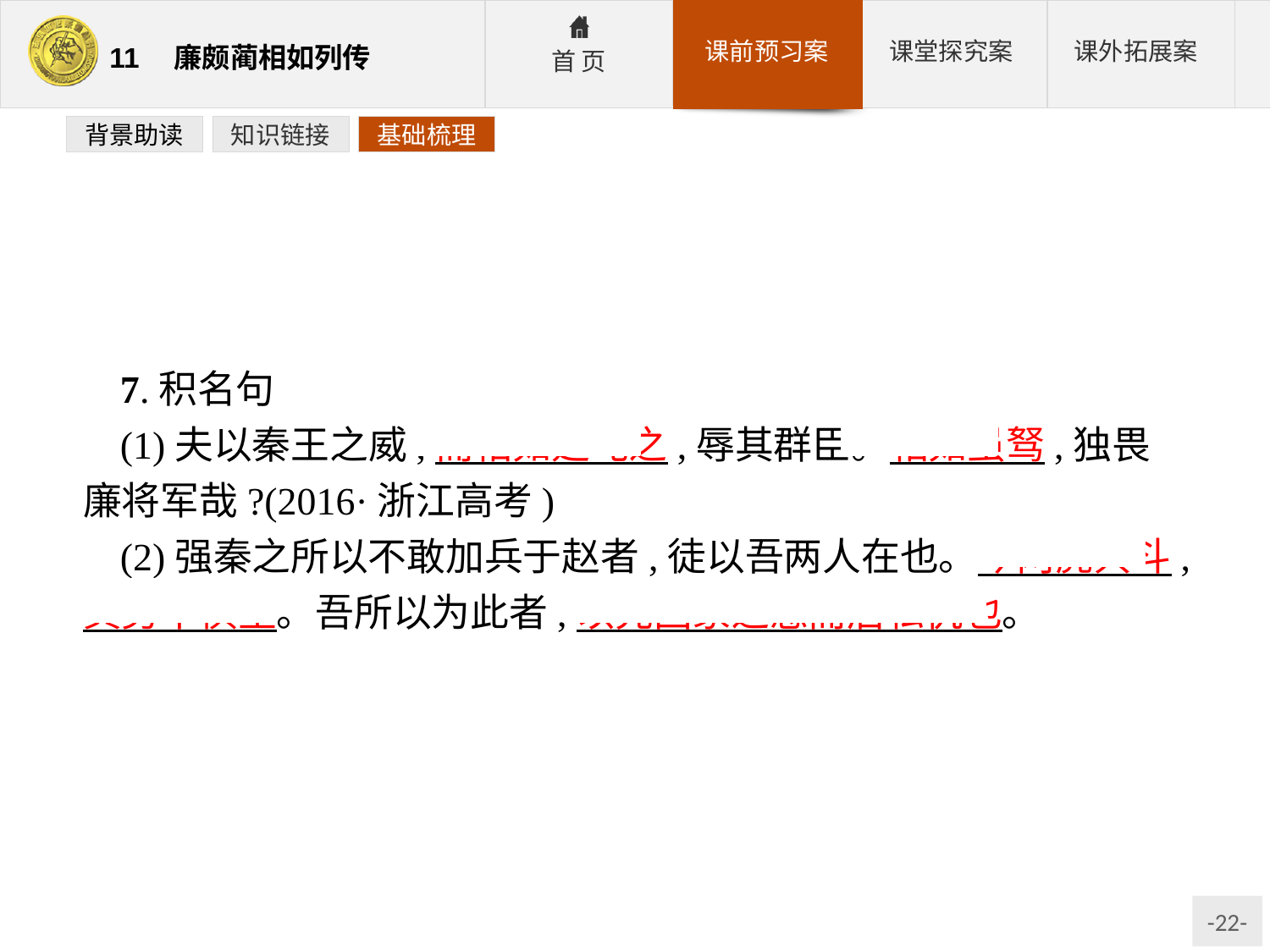

背景助读
知识链接
基础梳理
7.积名句
(1)夫以秦王之威,而相如廷叱之,辱其群臣。相如虽驽,独畏廉将军哉?(2016·浙江高考)
(2)强秦之所以不敢加兵于赵者,徒以吾两人在也。今两虎共斗,其势不俱生。吾所以为此者,以先国家之急而后私仇也。